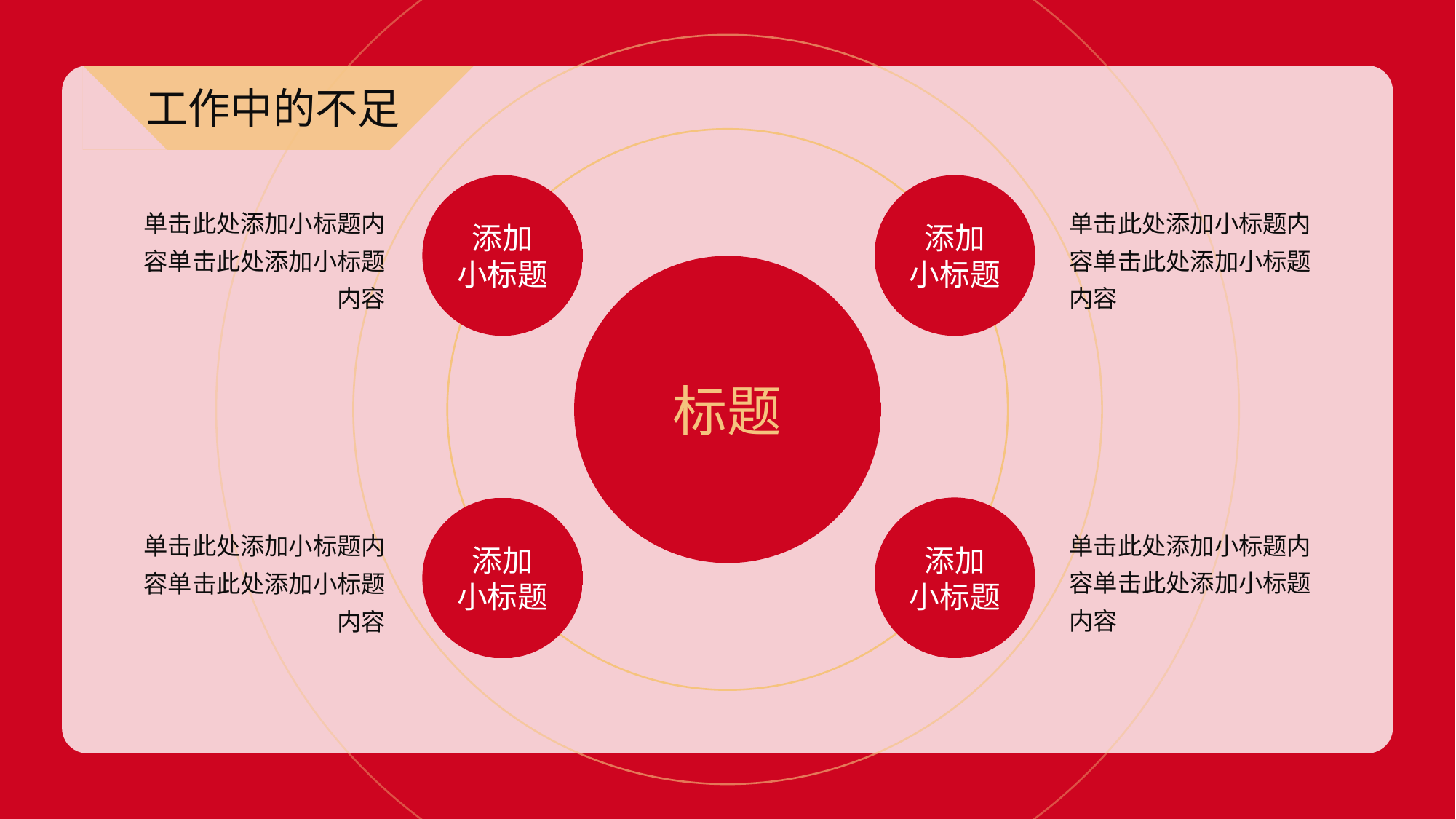

工作中的不足
添加
小标题
单击此处添加小标题内容单击此处添加小标题内容
添加
小标题
单击此处添加小标题内容单击此处添加小标题内容
标题
添加
小标题
单击此处添加小标题内容单击此处添加小标题内容
添加
小标题
单击此处添加小标题内容单击此处添加小标题内容